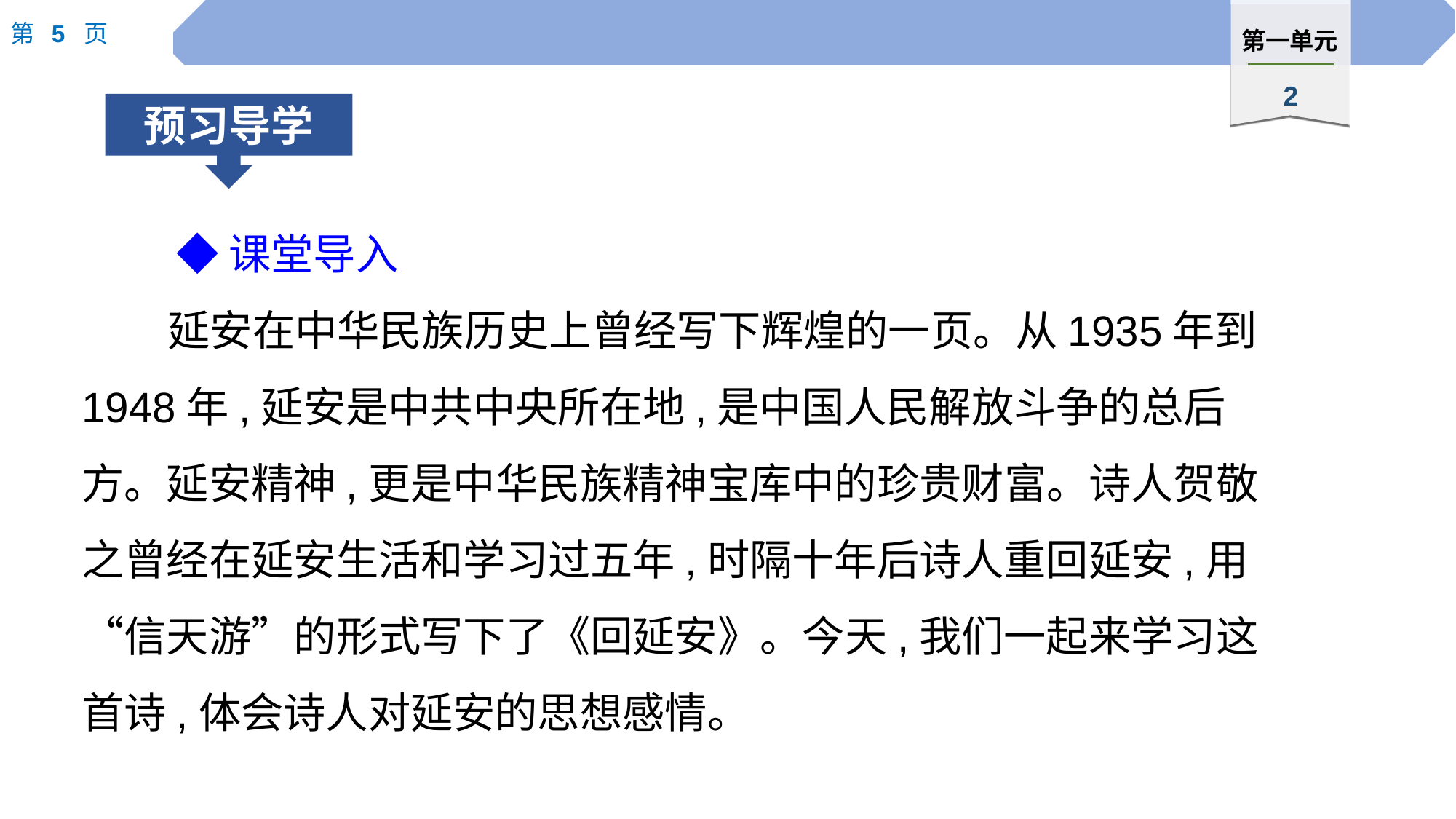

◆课堂导入

延安在中华民族历史上曾经写下辉煌的一页。从1935年到1948年,延安是中共中央所在地,是中国人民解放斗争的总后方。延安精神,更是中华民族精神宝库中的珍贵财富。诗人贺敬之曾经在延安生活和学习过五年,时隔十年后诗人重回延安,用“信天游”的形式写下了《回延安》。今天,我们一起来学习这首诗,体会诗人对延安的思想感情。